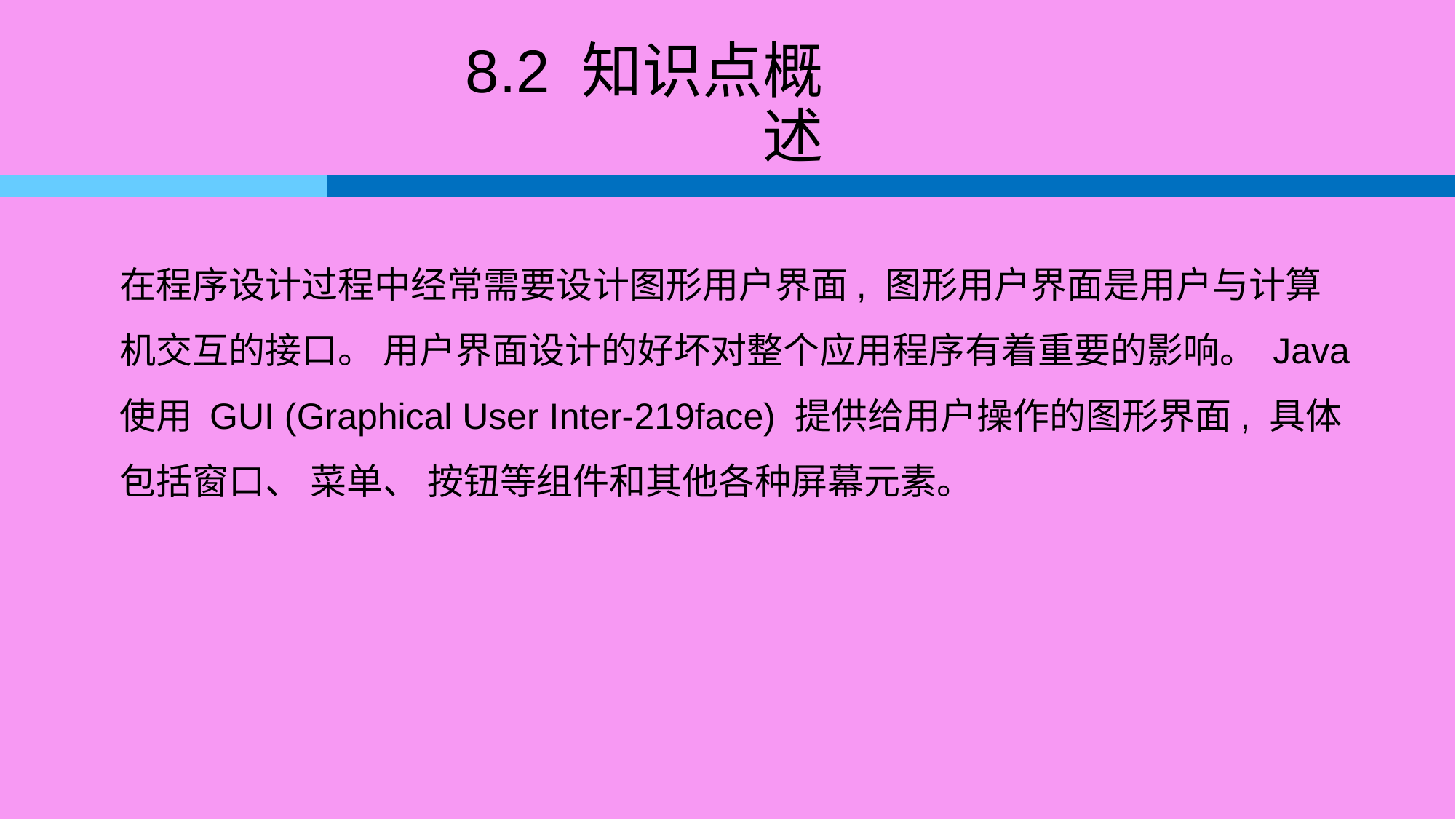

# 8.2 知识点概述
在程序设计过程中经常需要设计图形用户界面, 图形用户界面是用户与计算机交互的接口。 用户界面设计的好坏对整个应用程序有着重要的影响。 Java 使用 GUI (Graphical User Inter-219face) 提供给用户操作的图形界面, 具体包括窗口、 菜单、 按钮等组件和其他各种屏幕元素。